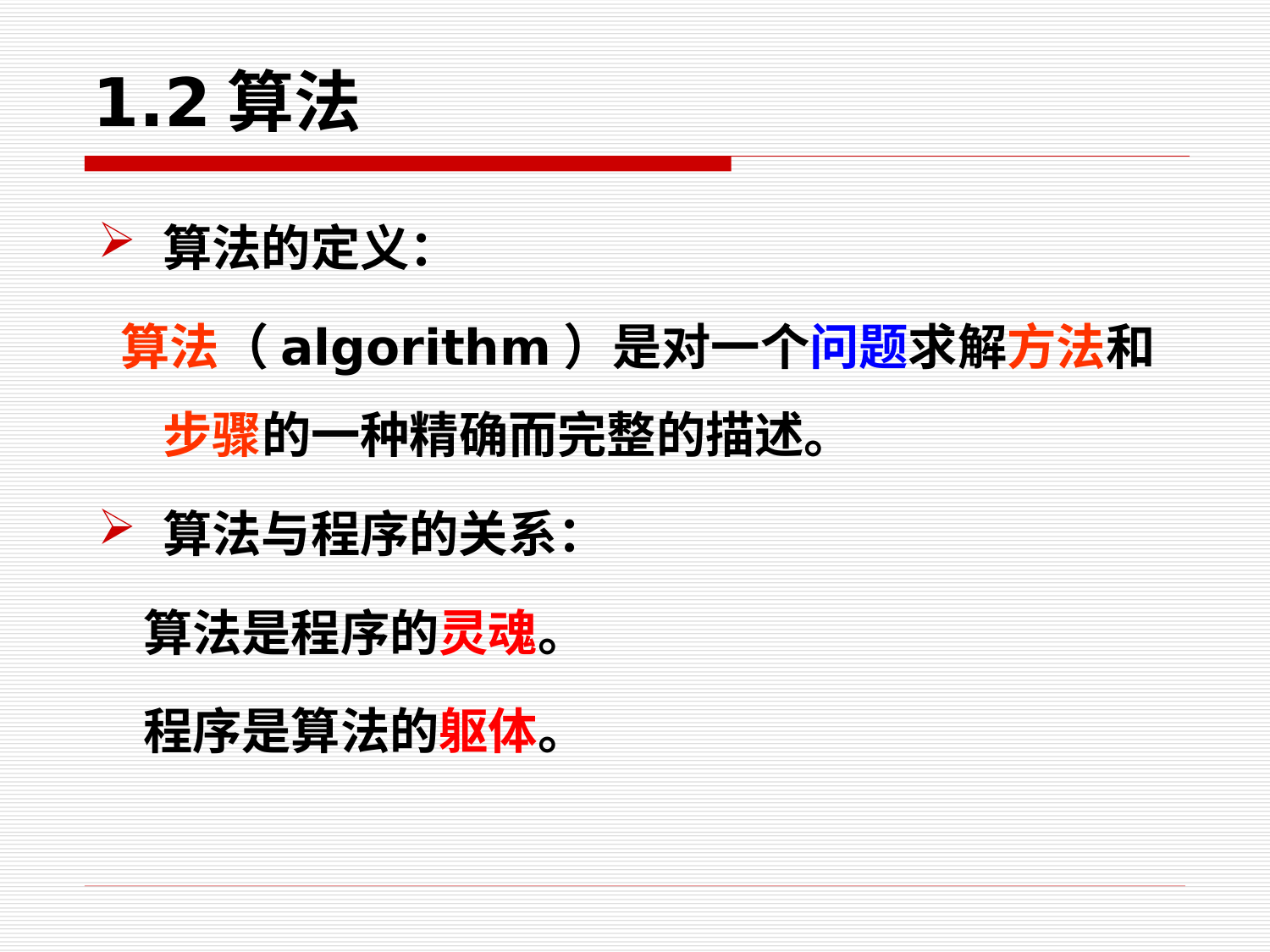

# 1.2算法
算法的定义：
 算法（algorithm）是对一个问题求解方法和步骤的一种精确而完整的描述。
算法与程序的关系：
   算法是程序的灵魂。
   程序是算法的躯体。